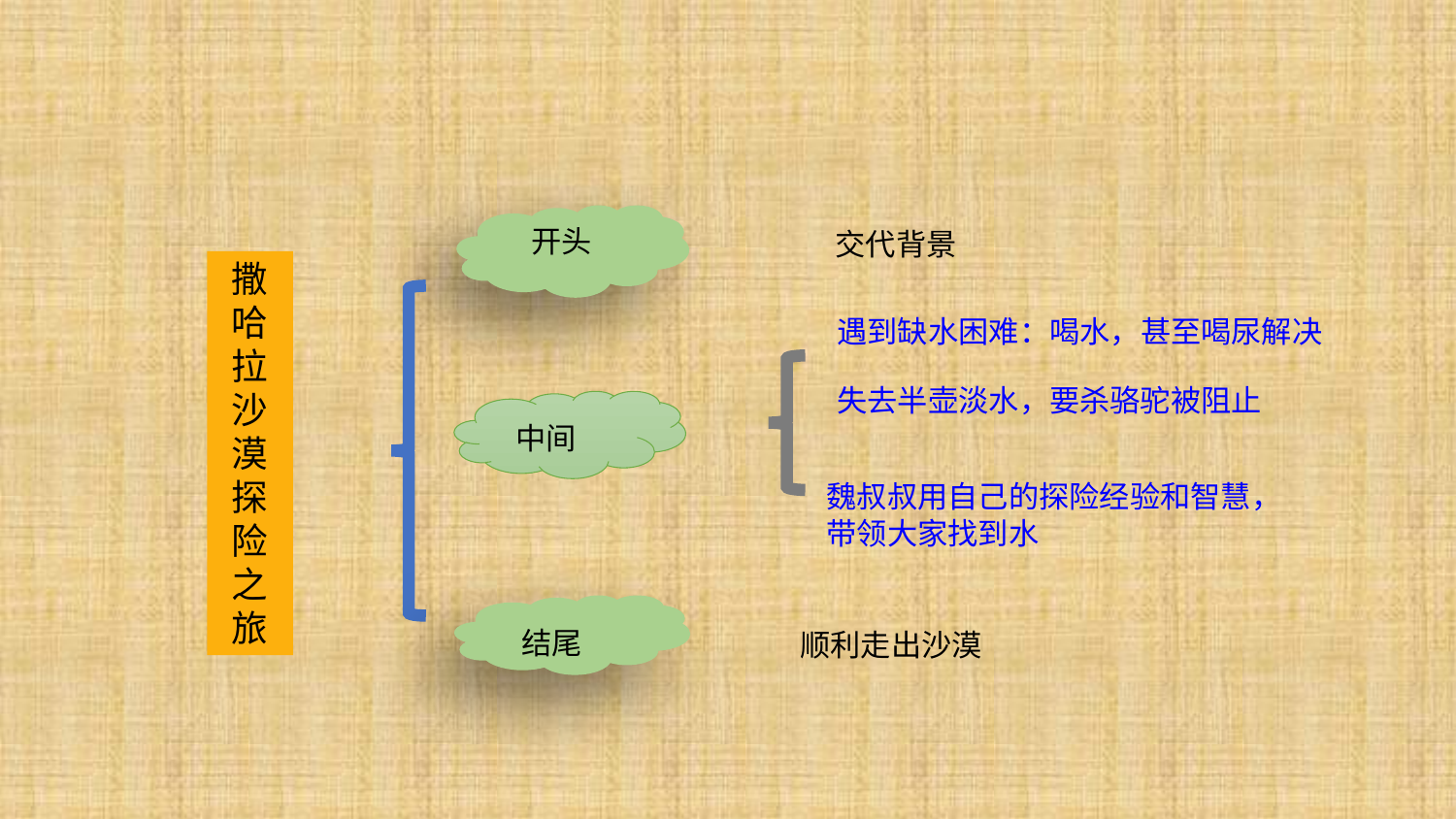

开头
交代背景
撒哈拉沙漠探险之旅

遇到缺水困难：喝水，甚至喝尿解决

失去半壶淡水，要杀骆驼被阻止

中间
魏叔叔用自己的探险经验和智慧，带领大家找到水

结尾
顺利走出沙漠